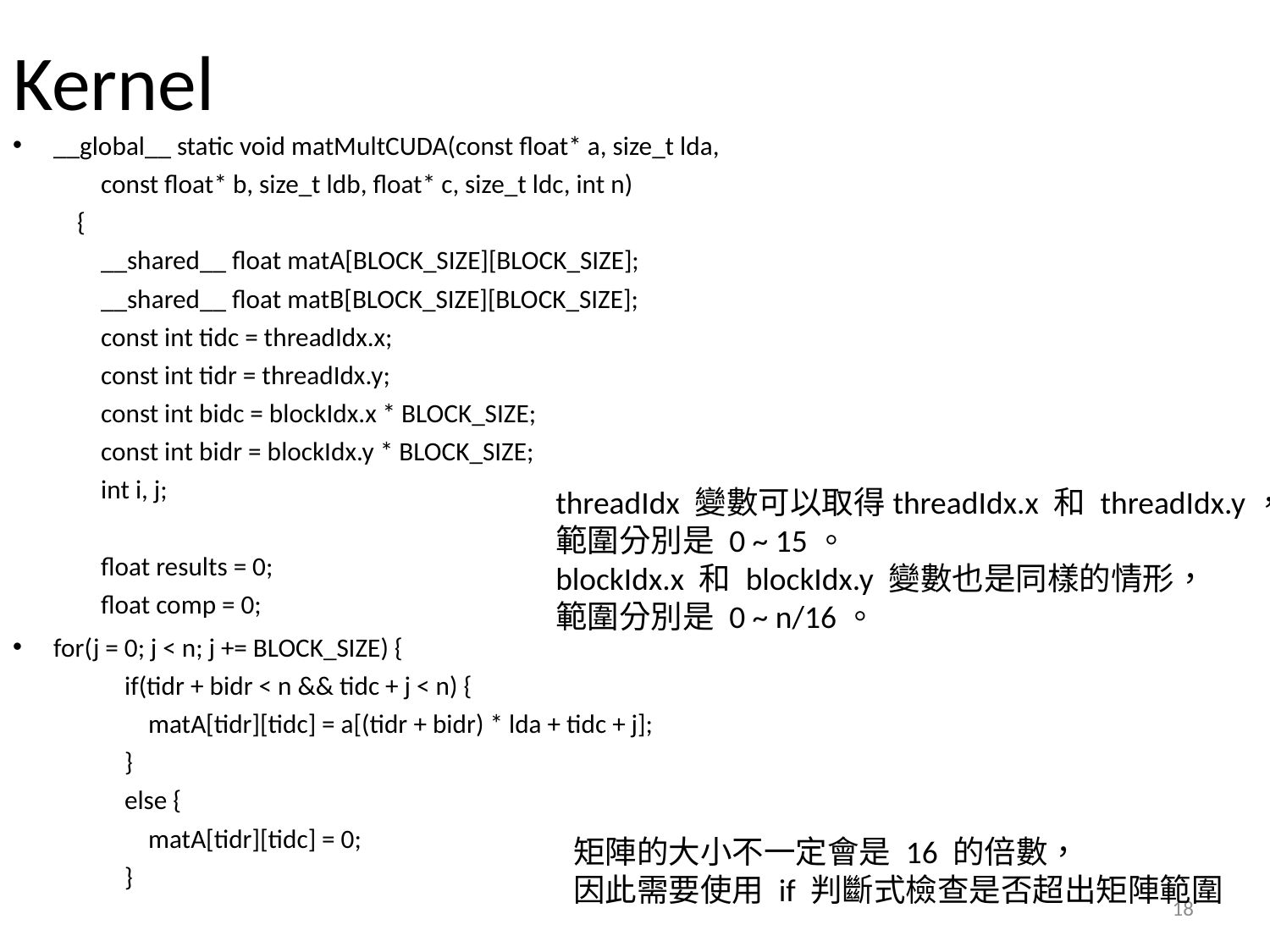

# Kernel
__global__ static void matMultCUDA(const float* a, size_t lda,
        const float* b, size_t ldb, float* c, size_t ldc, int n)
    {
        __shared__ float matA[BLOCK_SIZE][BLOCK_SIZE];
        __shared__ float matB[BLOCK_SIZE][BLOCK_SIZE];
        const int tidc = threadIdx.x;
        const int tidr = threadIdx.y;
        const int bidc = blockIdx.x * BLOCK_SIZE;
        const int bidr = blockIdx.y * BLOCK_SIZE;
        int i, j;
        float results = 0;
        float comp = 0;
for(j = 0; j < n; j += BLOCK_SIZE) {
            if(tidr + bidr < n && tidc + j < n) {
                matA[tidr][tidc] = a[(tidr + bidr) * lda + tidc + j];
            }
            else {
                matA[tidr][tidc] = 0;
            }
threadIdx 變數可以取得threadIdx.x 和 threadIdx.y，
範圍分別是 0 ~ 15。
blockIdx.x 和 blockIdx.y 變數也是同樣的情形，
範圍分別是 0 ~ n/16。
矩陣的大小不一定會是 16 的倍數，
因此需要使用 if 判斷式檢查是否超出矩陣範圍
18